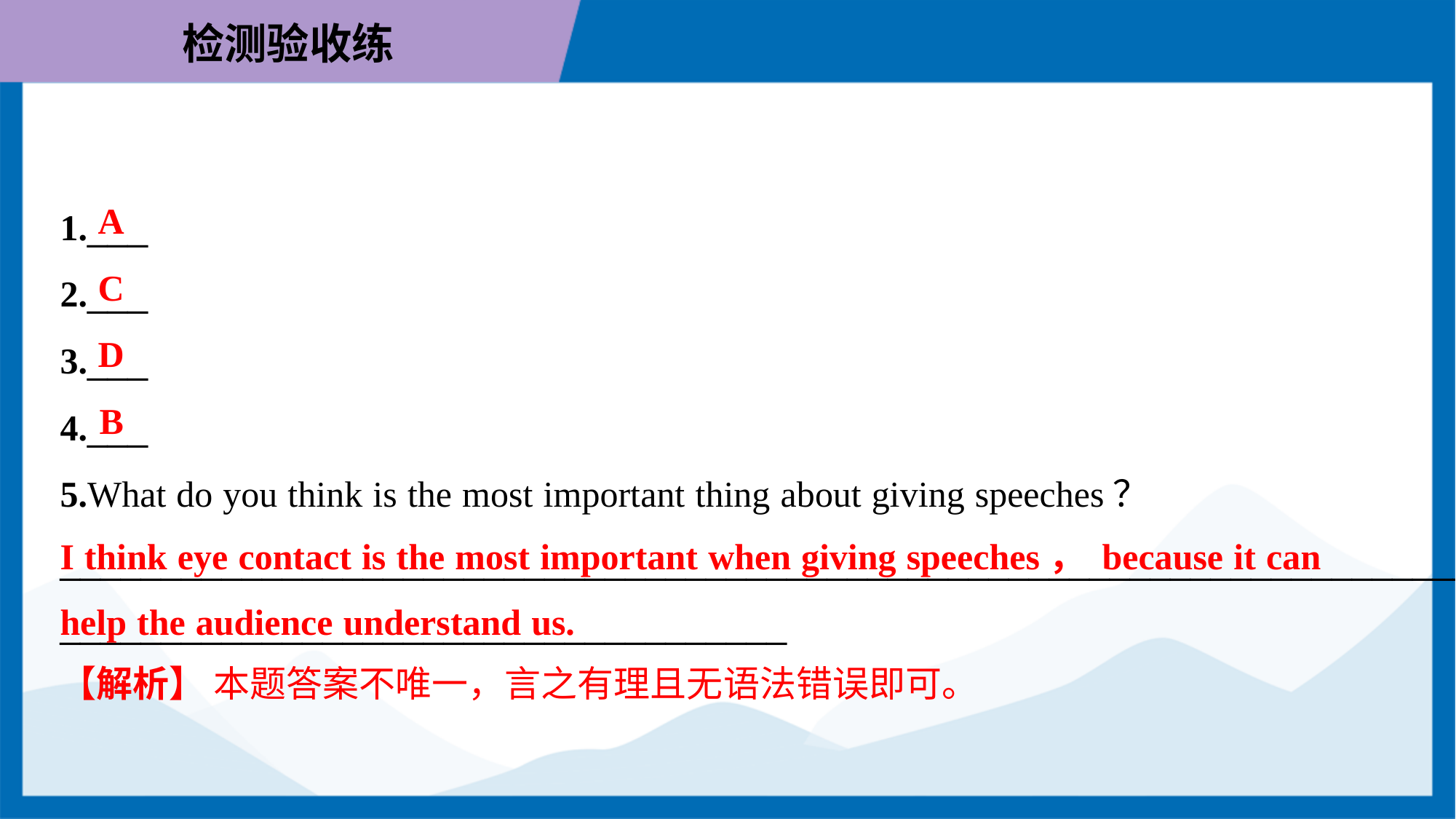

A
1.___
2.___
3.___
4.___
5.What do you think is the most important thing about giving speeches？
_________________________________________________________________________
____________________________________
C
D
B
I think eye contact is the most important when giving speeches， because it can help the audience understand us.
【解析】 本题答案不唯一，言之有理且无语法错误即可。